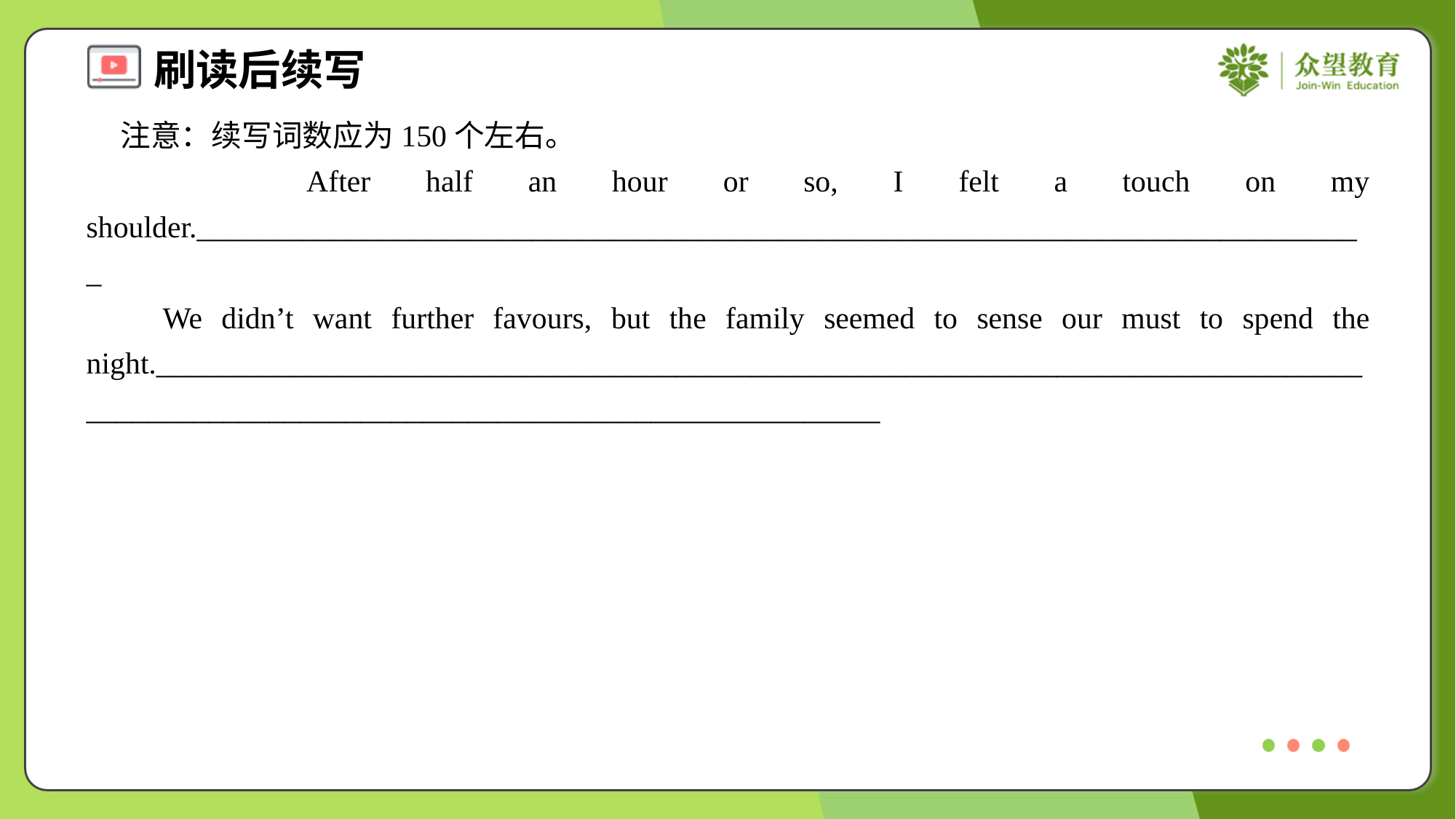

注意：续写词数应为150个左右。
    After half an hour or so, I felt a touch on my shoulder._____________________________________________________________________________
    We didn’t want further favours, but the family seemed to sense our must to spend the night.___________________________________________________________________________________________________________________________________